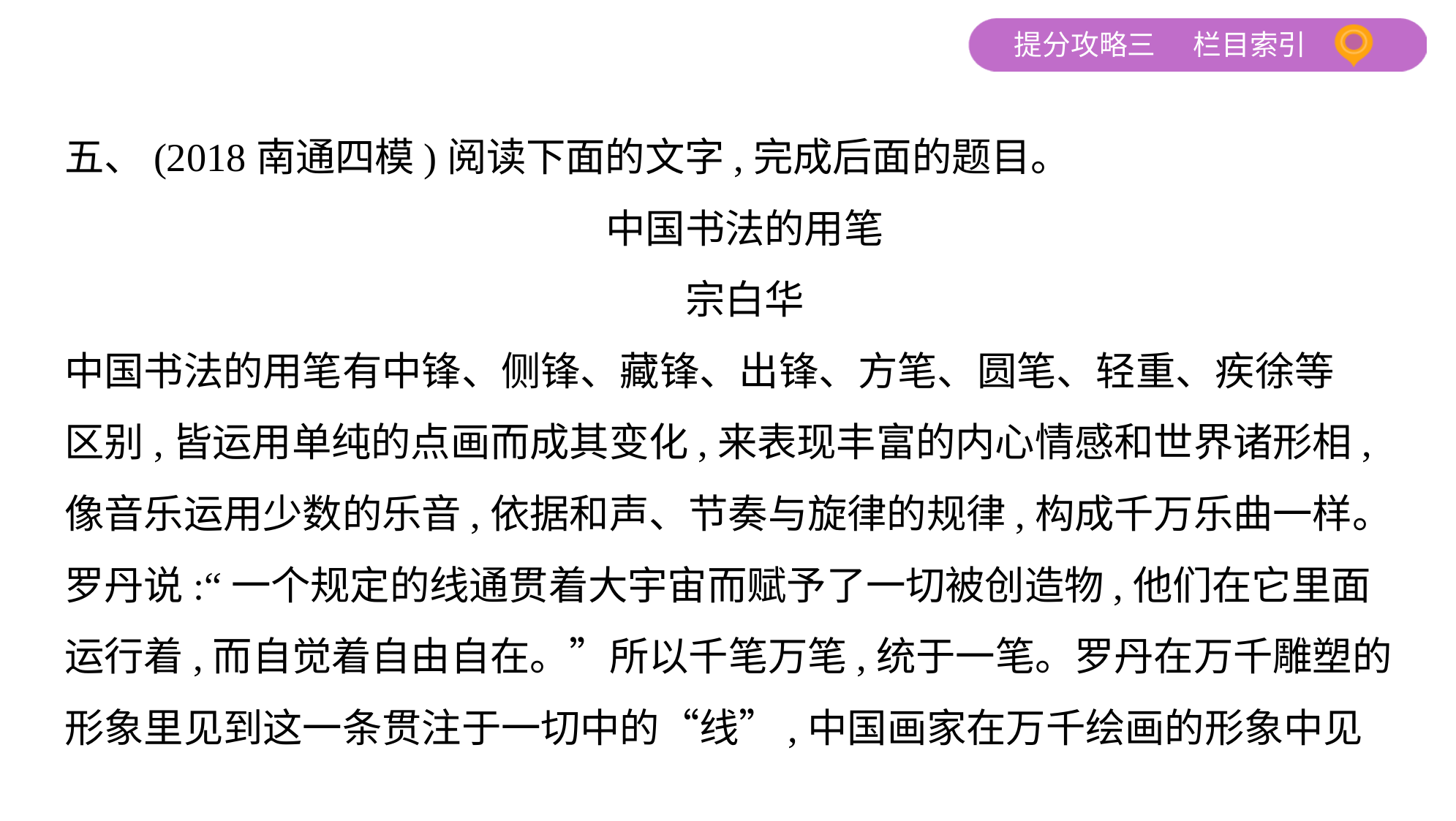

五、(2018南通四模)阅读下面的文字,完成后面的题目。
中国书法的用笔
宗白华
中国书法的用笔有中锋、侧锋、藏锋、出锋、方笔、圆笔、轻重、疾徐等
区别,皆运用单纯的点画而成其变化,来表现丰富的内心情感和世界诸形相,
像音乐运用少数的乐音,依据和声、节奏与旋律的规律,构成千万乐曲一样。
罗丹说:“一个规定的线通贯着大宇宙而赋予了一切被创造物,他们在它里面
运行着,而自觉着自由自在。”所以千笔万笔,统于一笔。罗丹在万千雕塑的
形象里见到这一条贯注于一切中的“线”,中国画家在万千绘画的形象中见